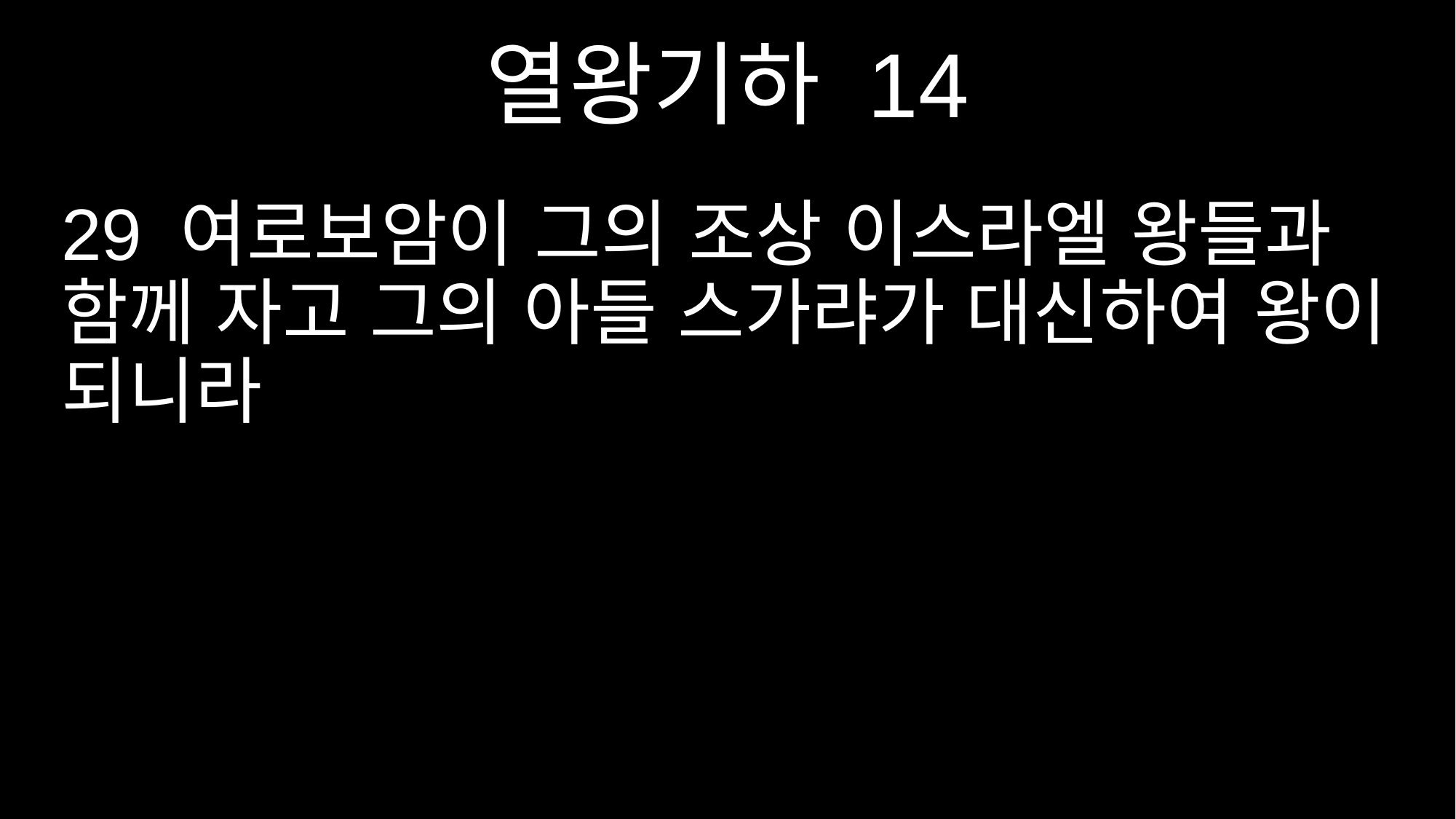

열왕기하 14
29 여로보암이 그의 조상 이스라엘 왕들과 함께 자고 그의 아들 스가랴가 대신하여 왕이 되니라